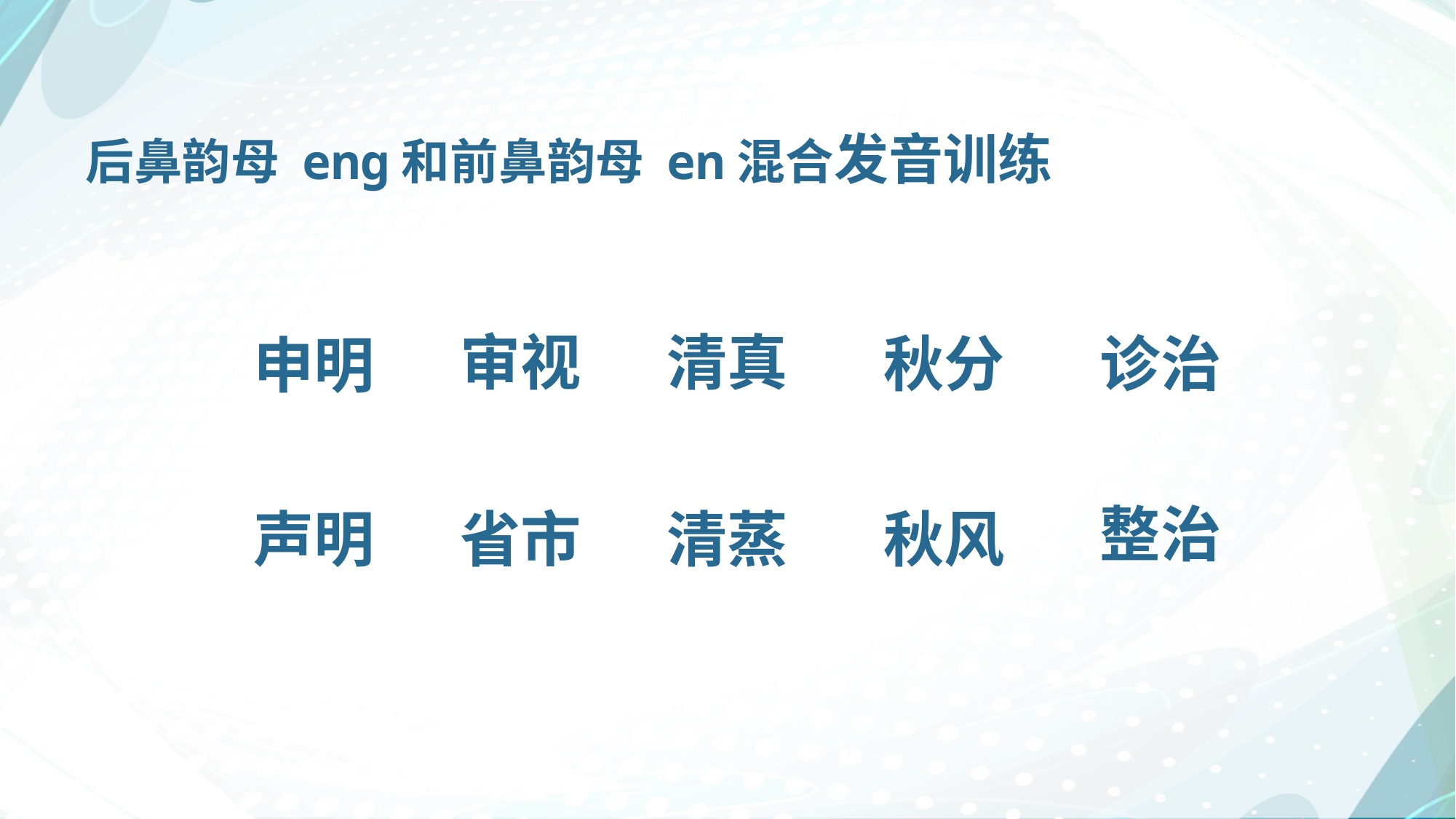

后鼻韵母 enɡ和前鼻韵母 en混合发音训练
清真
审视
秋分
诊治
申明
整治
声明
省市
清蒸
秋风